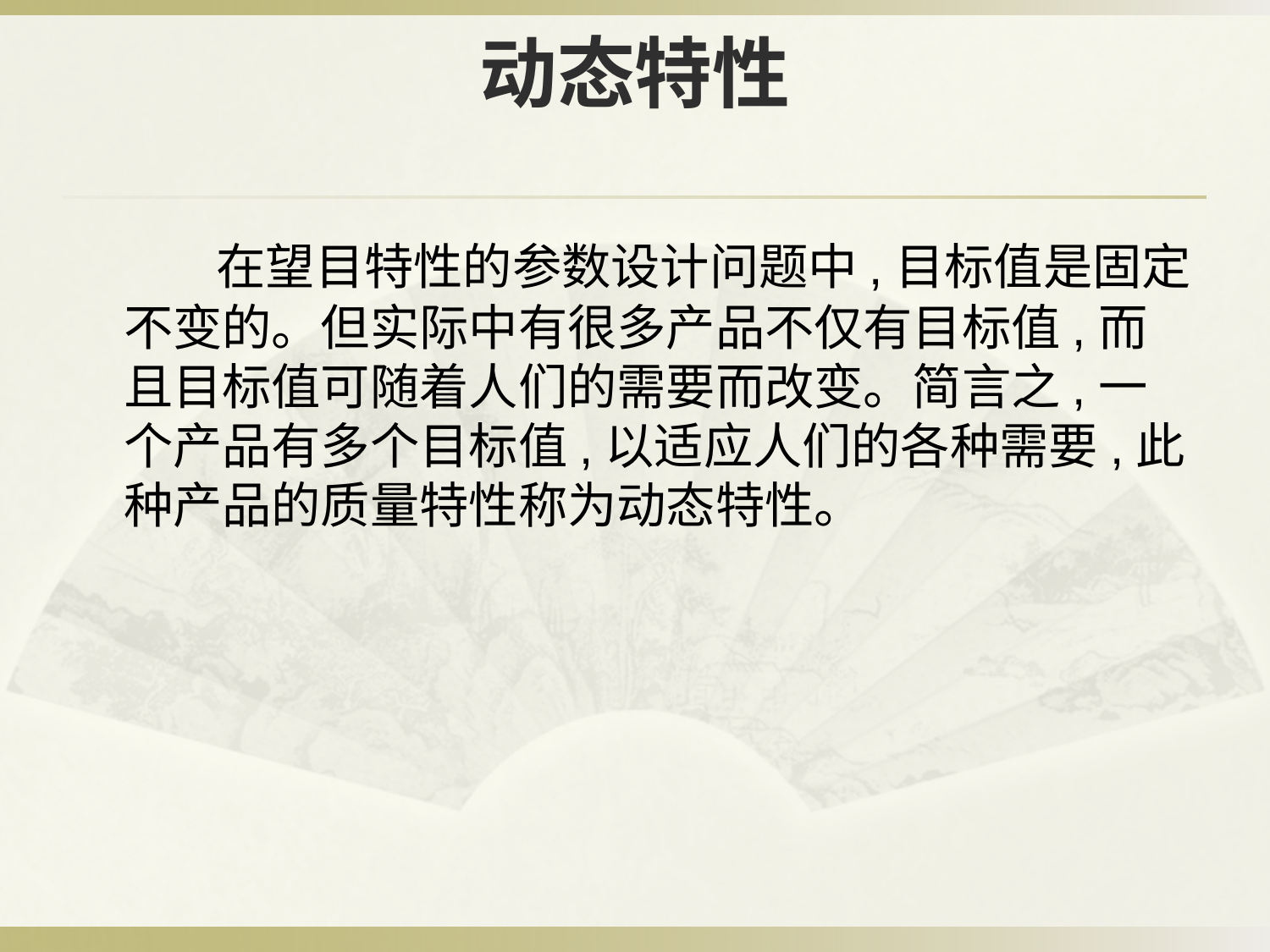

# 动态特性
          在望目特性的参数设计问题中,目标值是固定不变的。但实际中有很多产品不仅有目标值,而且目标值可随着人们的需要而改变。简言之,一个产品有多个目标值,以适应人们的各种需要,此种产品的质量特性称为动态特性。